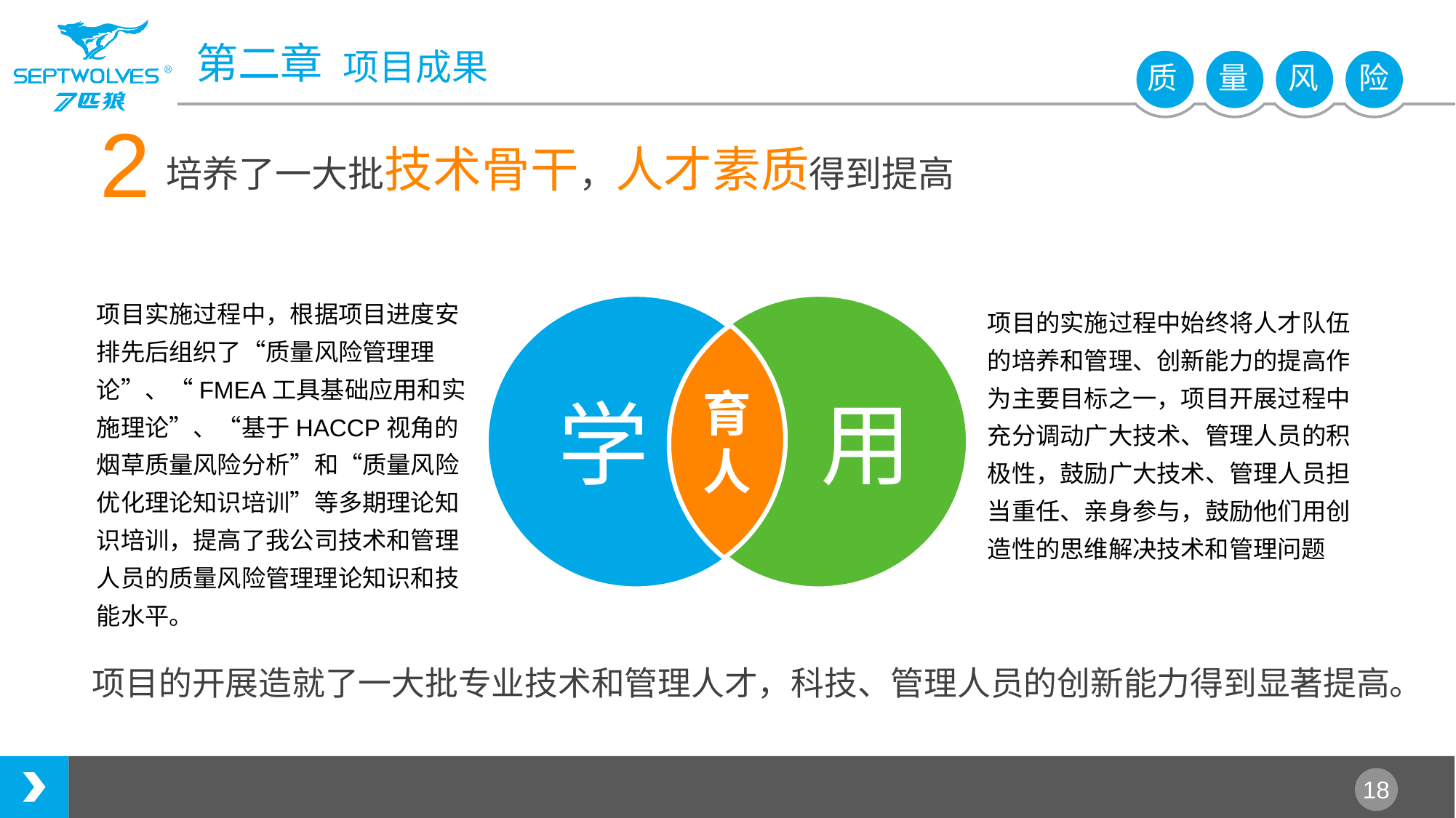

2
培养了一大批技术骨干，人才素质得到提高
项目实施过程中，根据项目进度安排先后组织了“质量风险管理理论”、“FMEA工具基础应用和实施理论”、“基于HACCP视角的烟草质量风险分析”和“质量风险优化理论知识培训”等多期理论知识培训，提高了我公司技术和管理人员的质量风险管理理论知识和技能水平。
项目的实施过程中始终将人才队伍的培养和管理、创新能力的提高作为主要目标之一，项目开展过程中充分调动广大技术、管理人员的积极性，鼓励广大技术、管理人员担当重任、亲身参与，鼓励他们用创造性的思维解决技术和管理问题
学
用
育
人
项目的开展造就了一大批专业技术和管理人才，科技、管理人员的创新能力得到显著提高。